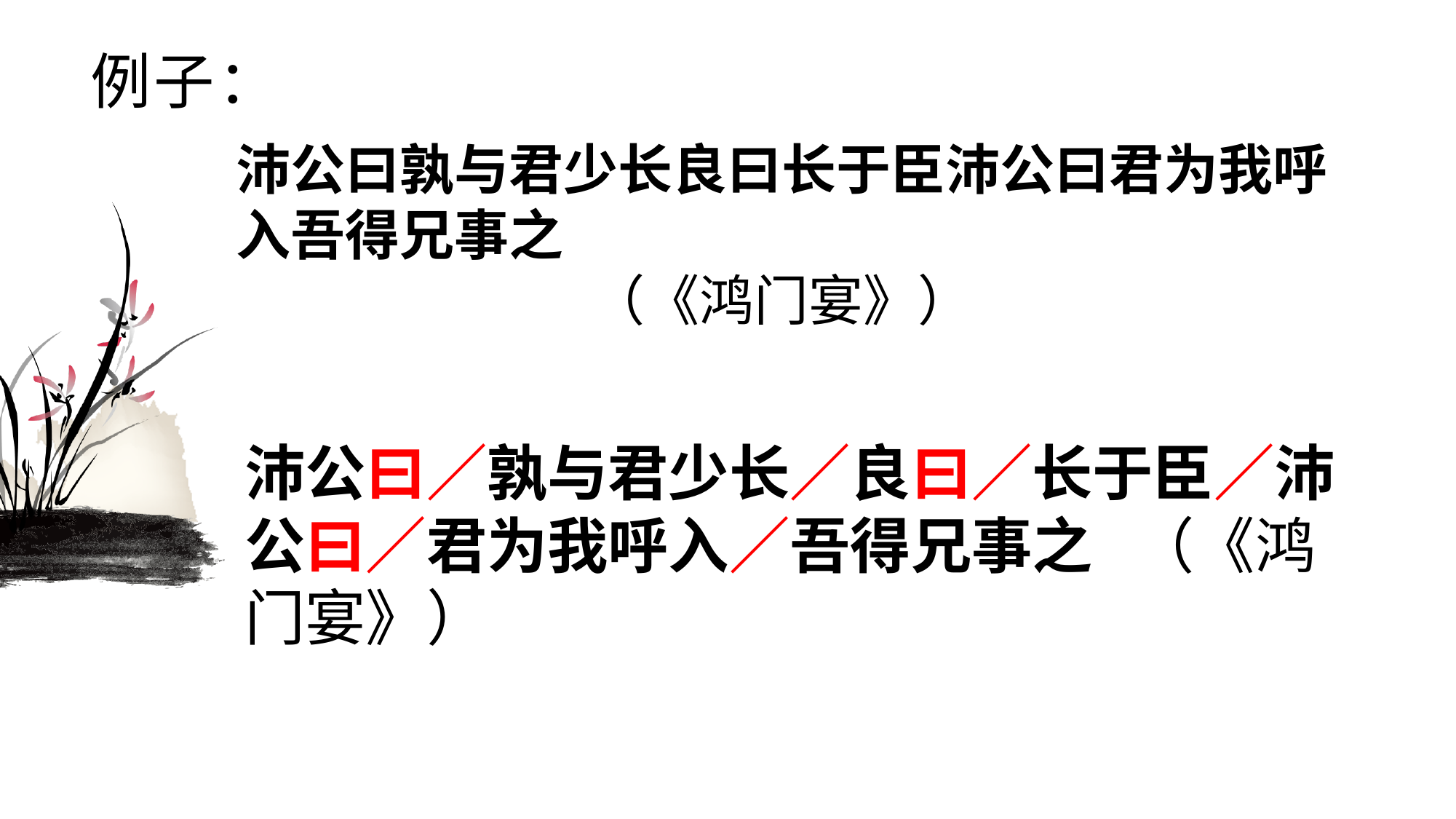

# 例子：
沛公曰孰与君少长良曰长于臣沛公曰君为我呼入吾得兄事之
                            （《鸿门宴》）
沛公曰∕孰与君少长∕良曰∕长于臣∕沛公曰∕君为我呼入∕吾得兄事之   （《鸿门宴》）